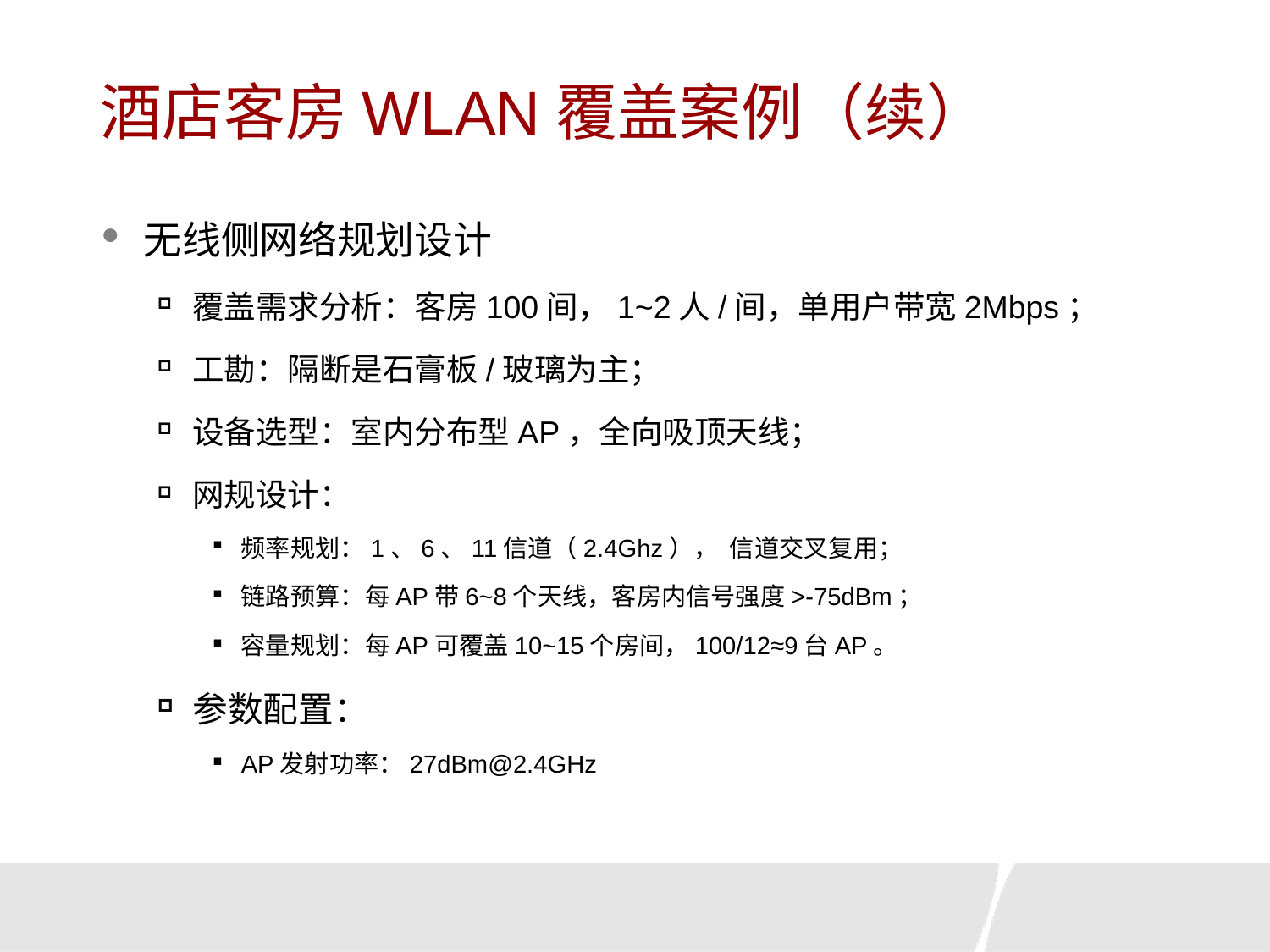

# 酒店客房WLAN覆盖案例（续）
无线侧网络规划设计
覆盖需求分析：客房100间，1~2人/间，单用户带宽2Mbps；
工勘：隔断是石膏板/玻璃为主；
设备选型：室内分布型AP，全向吸顶天线；
网规设计：
频率规划：1、6、11信道（2.4Ghz），  信道交叉复用；
链路预算：每AP带6~8个天线，客房内信号强度>-75dBm；
容量规划：每AP可覆盖10~15个房间，100/12≈9台AP。
参数配置：
AP发射功率：27dBm@2.4GHz